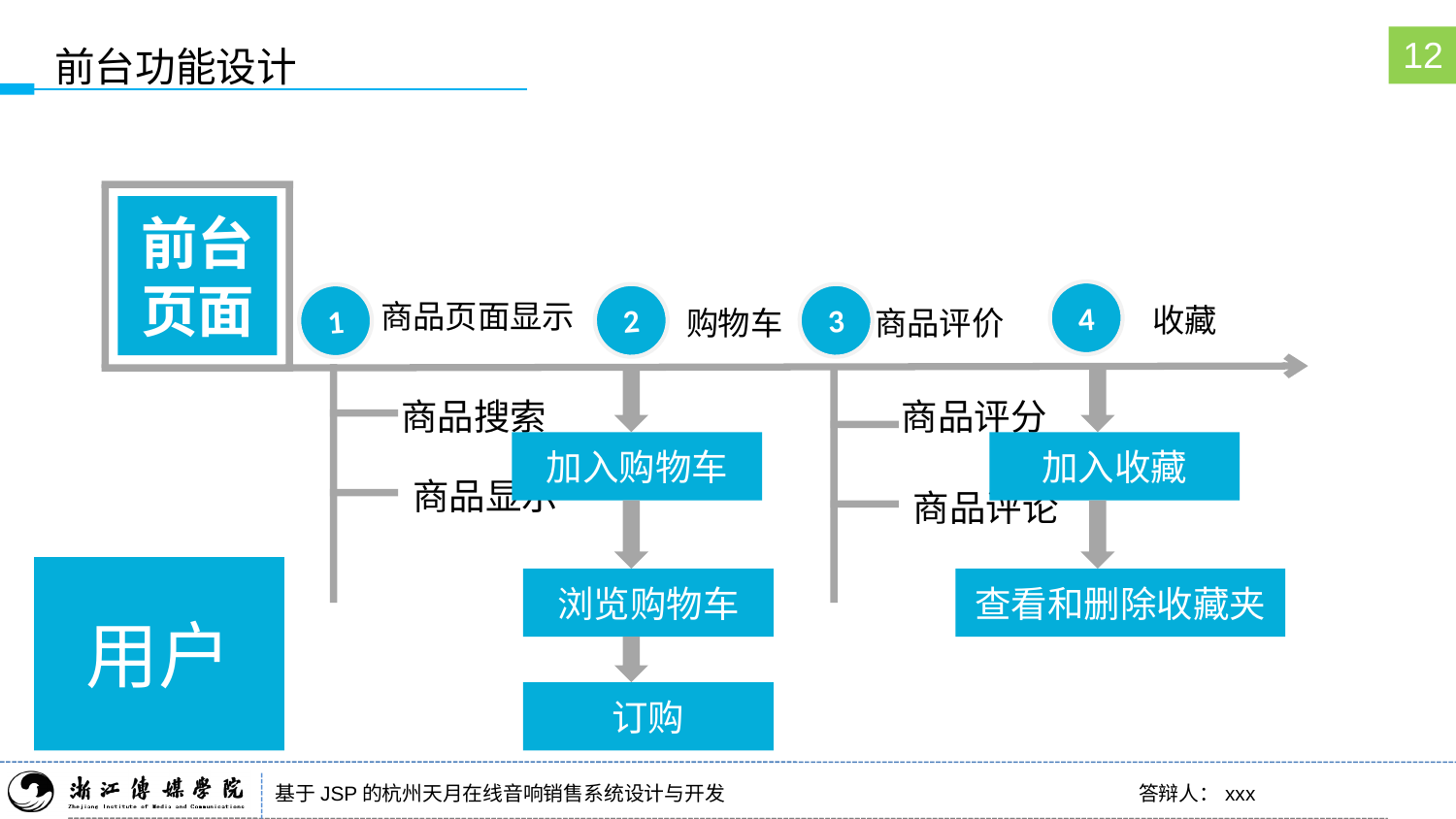

12

前台功能设计

前台页面
收藏
4
商品页面显示
1
购物车
2
商品评价
3

商品搜索
商品评分

加入购物车
加入收藏

商品显示

商品评论

用户
浏览购物车
查看和删除收藏夹

订购